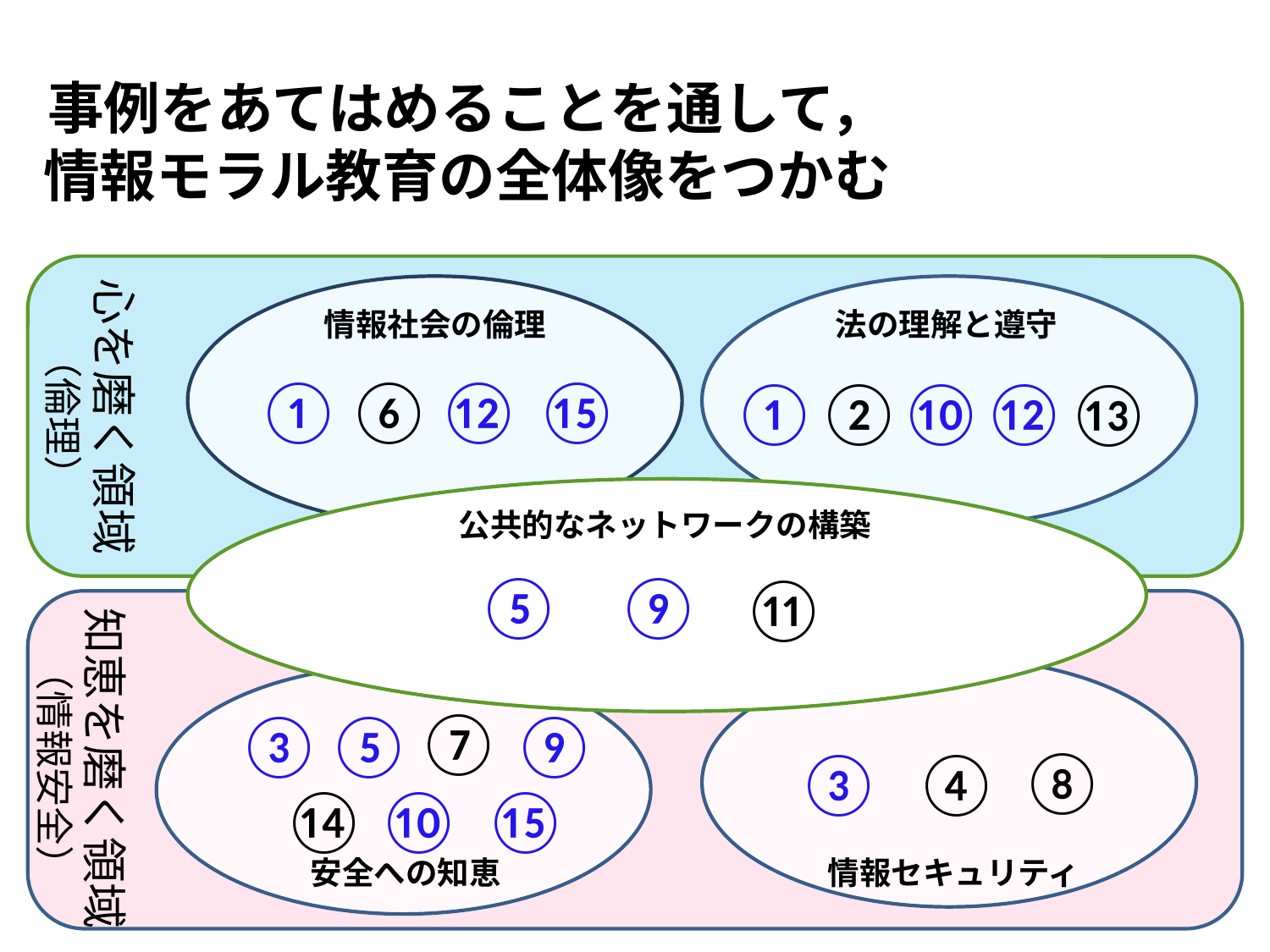

事例をあてはめることを通して，
情報モラル教育の全体像をつかむ
心を磨く領域
（倫理）

情報社会の倫理

法の理解と遵守
⑮
⑥
①
⑫
①
②
⑩
⑫
⑬
⑨
⑤
⑪
⑦
③
⑨
⑤
⑧
③
④
⑮
⑭
⑩

公共的なネットワークの構築
知恵を磨く領域
（情報安全）

情報セキュリティ

安全への知恵